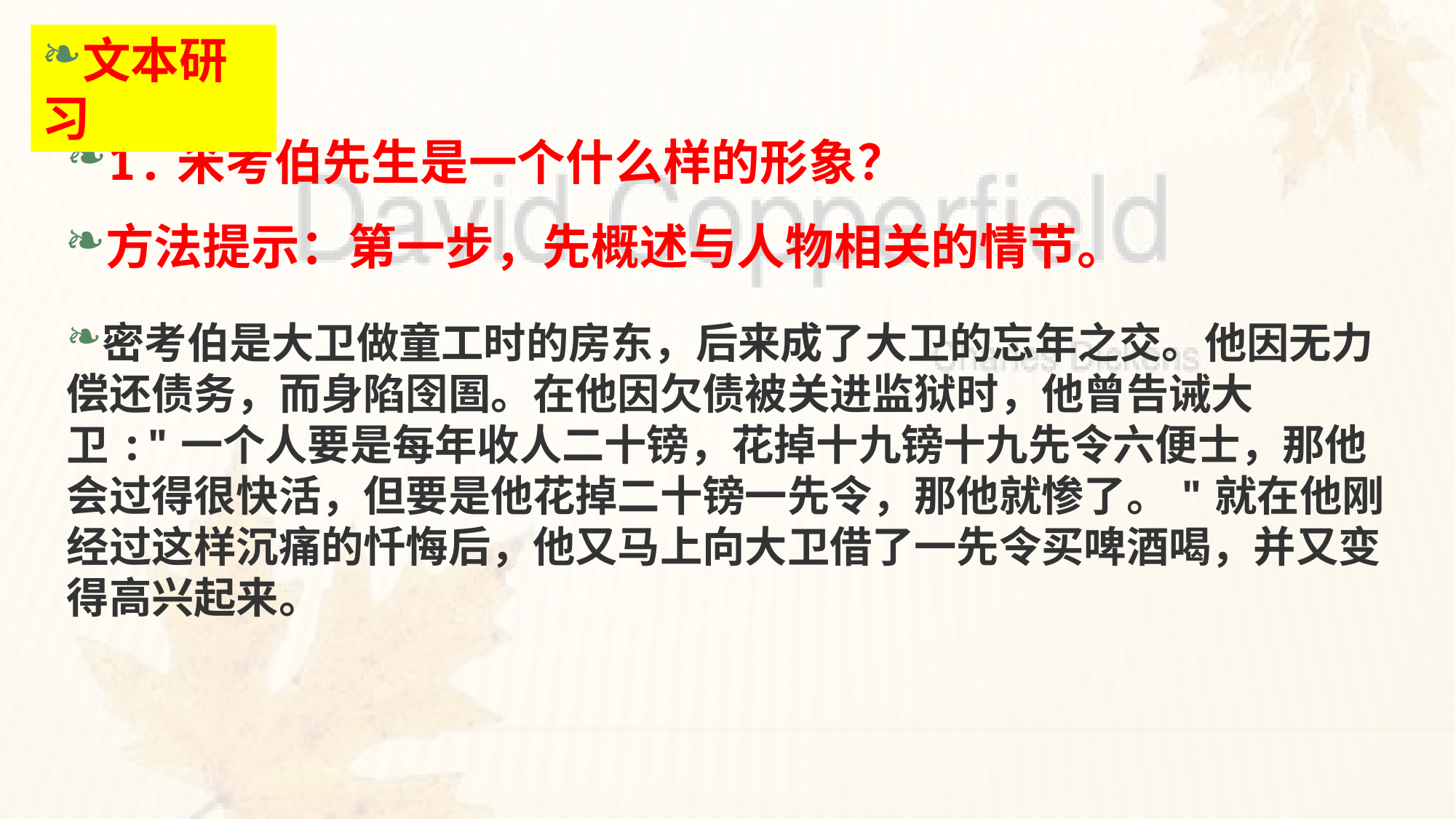

文本研习
1.米考伯先生是一个什么样的形象？
方法提示：第一步，先概述与人物相关的情节。
密考伯是大卫做童工时的房东，后来成了大卫的忘年之交。他因无力偿还债务，而身陷囹圄。在他因欠债被关进监狱时，他曾告诫大卫:"一个人要是每年收人二十镑，花掉十九镑十九先令六便士，那他会过得很快活，但要是他花掉二十镑一先令，那他就惨了。"就在他刚经过这样沉痛的忏悔后，他又马上向大卫借了一先令买啤酒喝，并又变得高兴起来。